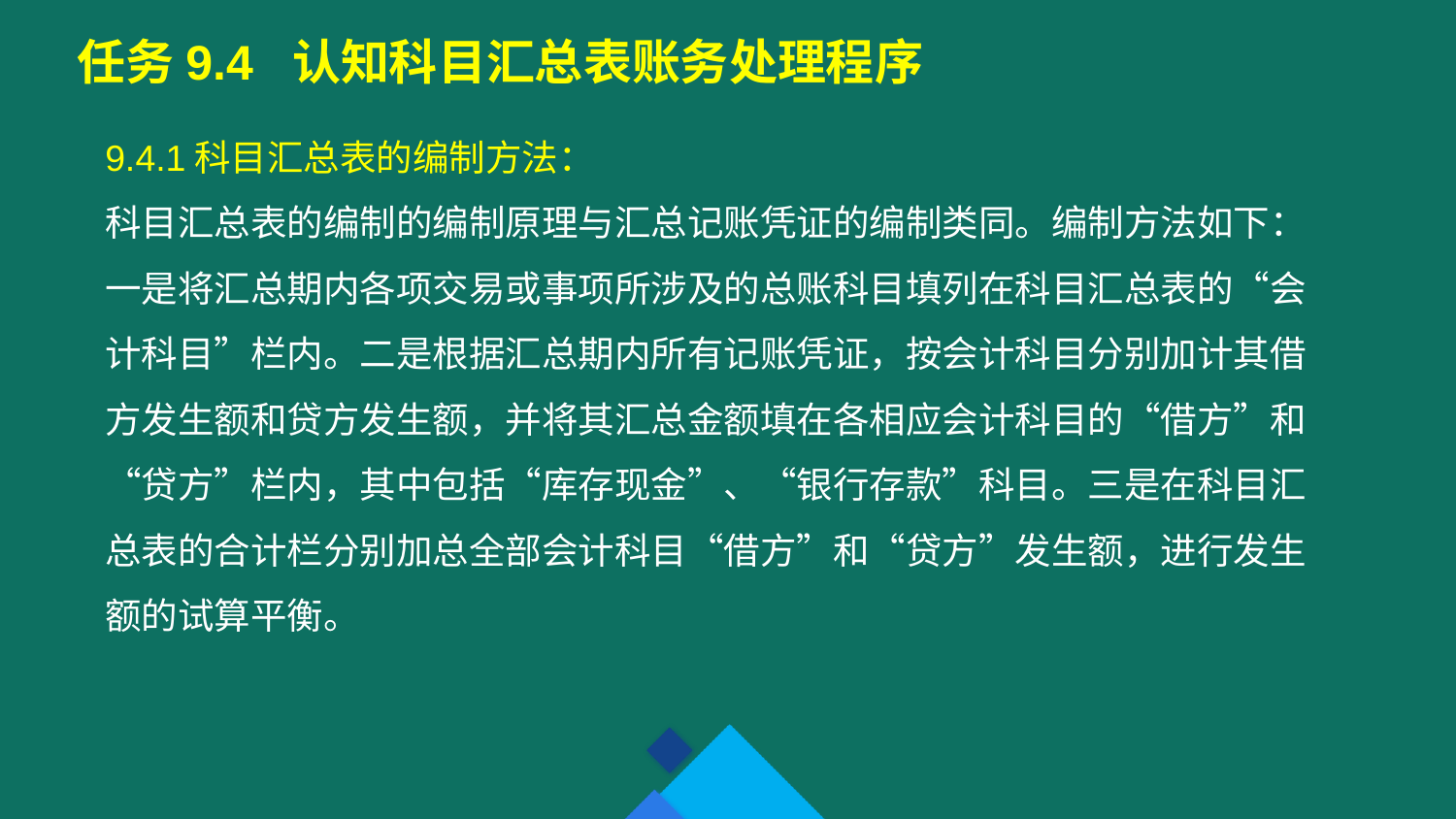

任务9.4  认知科目汇总表账务处理程序
9.4.1科目汇总表的编制方法：
科目汇总表的编制的编制原理与汇总记账凭证的编制类同。编制方法如下：
一是将汇总期内各项交易或事项所涉及的总账科目填列在科目汇总表的“会计科目”栏内。二是根据汇总期内所有记账凭证，按会计科目分别加计其借方发生额和贷方发生额，并将其汇总金额填在各相应会计科目的“借方”和“贷方”栏内，其中包括“库存现金”、“银行存款”科目。三是在科目汇总表的合计栏分别加总全部会计科目“借方”和“贷方”发生额，进行发生额的试算平衡。